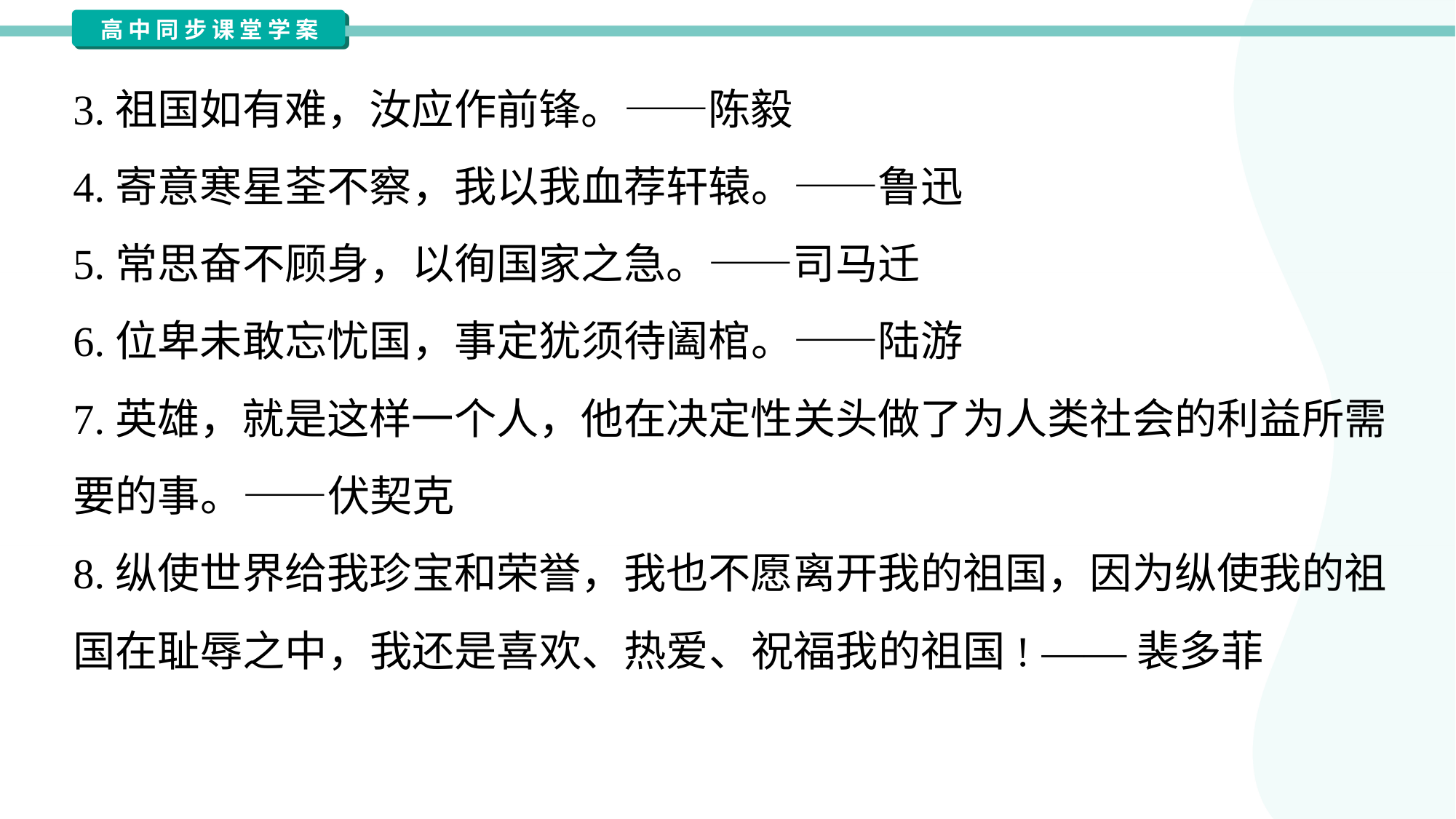

3.祖国如有难，汝应作前锋。——陈毅
4.寄意寒星荃不察，我以我血荐轩辕。——鲁迅
5.常思奋不顾身，以徇国家之急。——司马迁
6.位卑未敢忘忧国，事定犹须待阖棺。——陆游
7.英雄，就是这样一个人，他在决定性关头做了为人类社会的利益所需
要的事。——伏契克
8.纵使世界给我珍宝和荣誉，我也不愿离开我的祖国，因为纵使我的祖
国在耻辱之中，我还是喜欢、热爱、祝福我的祖国! ——裴多菲